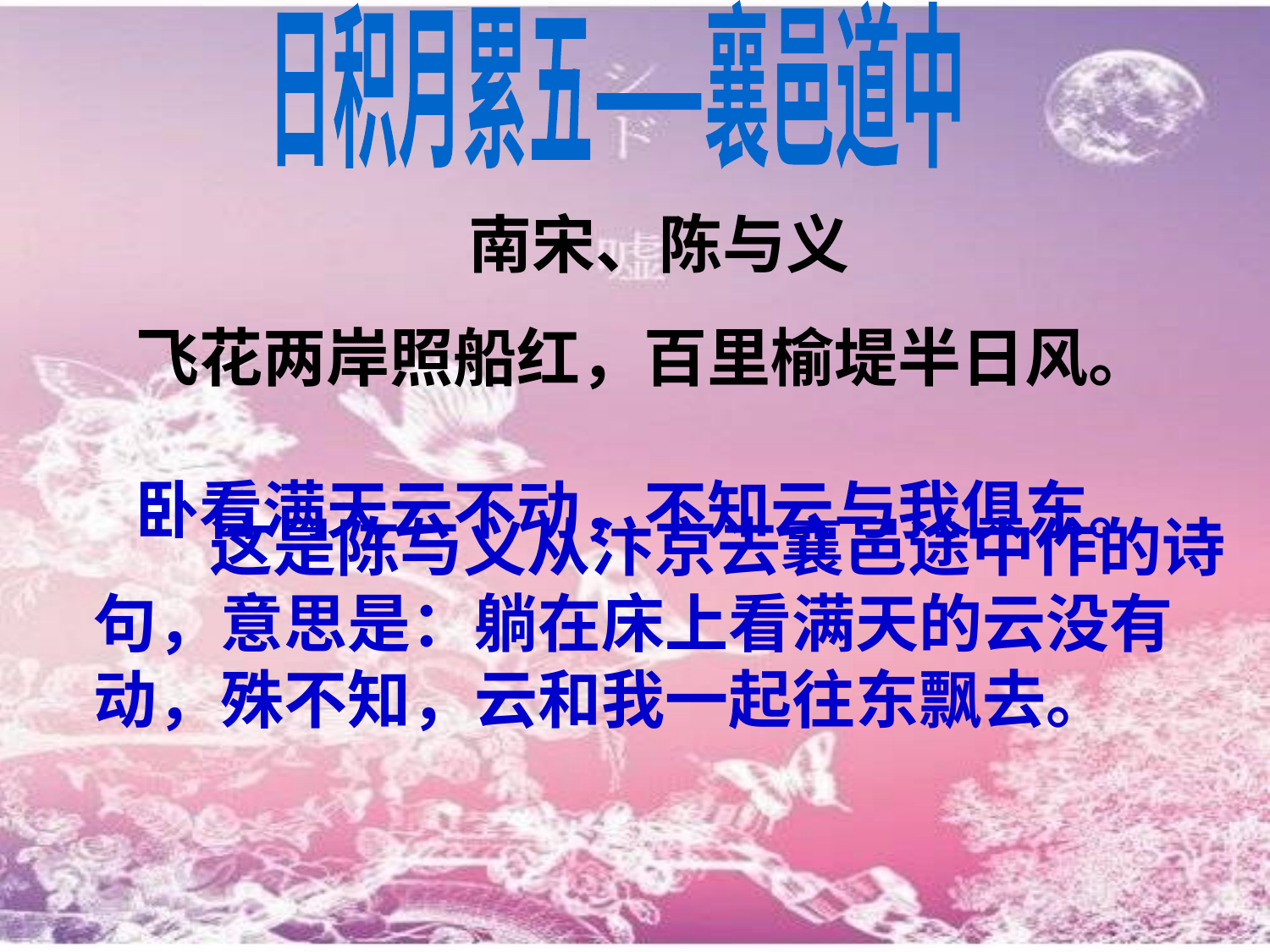

日积月累五——襄邑道中
南宋、陈与义
飞花两岸照船红，百里榆堤半日风。
卧看满天云不动，不知云与我俱东。
       这是陈与义从汴京去襄邑途中作的诗句，意思是：躺在床上看满天的云没有动，殊不知，云和我一起往东飘去。